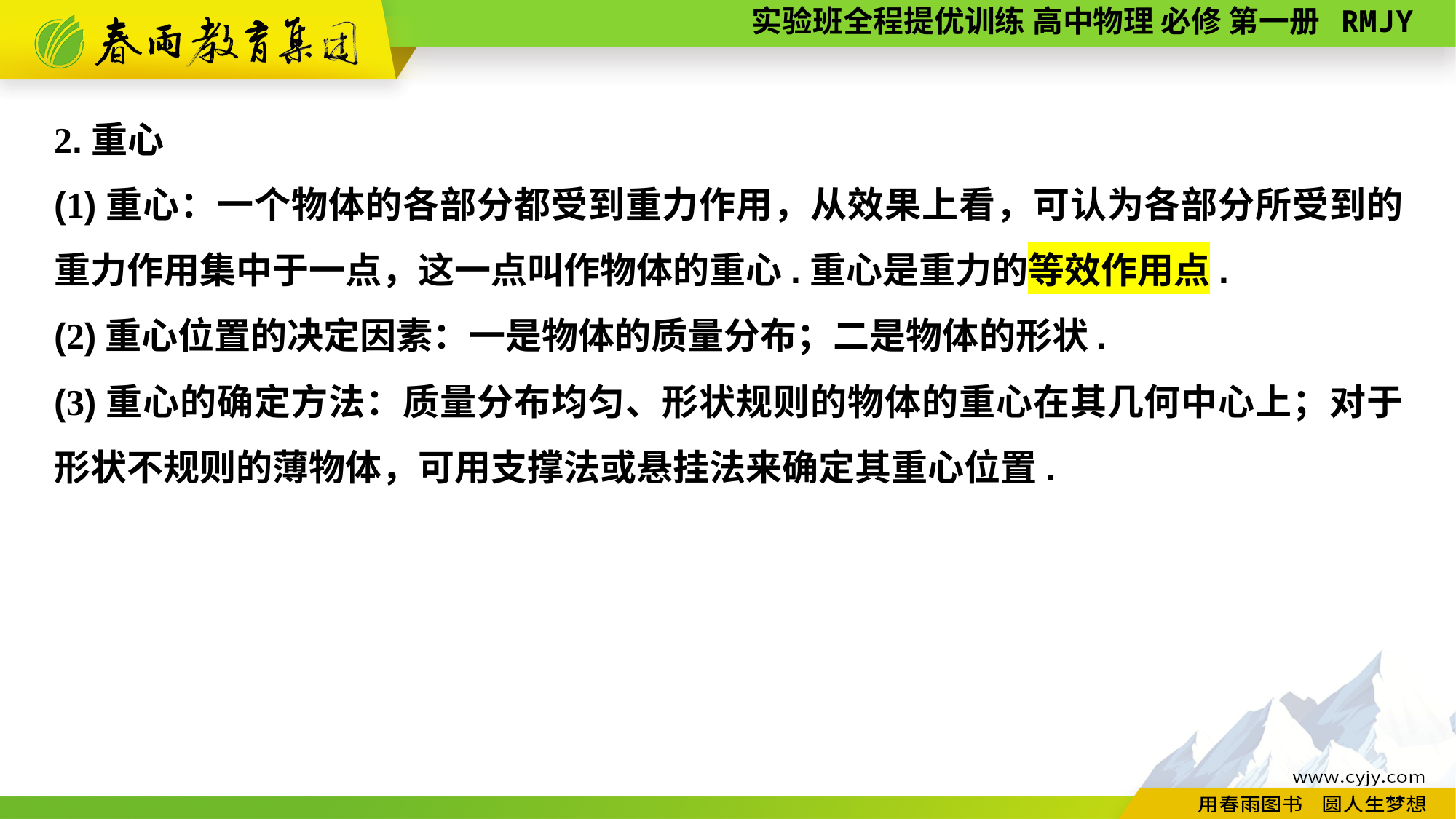

2.重心
(1)重心：一个物体的各部分都受到重力作用，从效果上看，可认为各部分所受到的重力作用集中于一点，这一点叫作物体的重心.重心是重力的等效作用点.
(2)重心位置的决定因素：一是物体的质量分布；二是物体的形状.
(3)重心的确定方法：质量分布均匀、形状规则的物体的重心在其几何中心上；对于形状不规则的薄物体，可用支撑法或悬挂法来确定其重心位置.